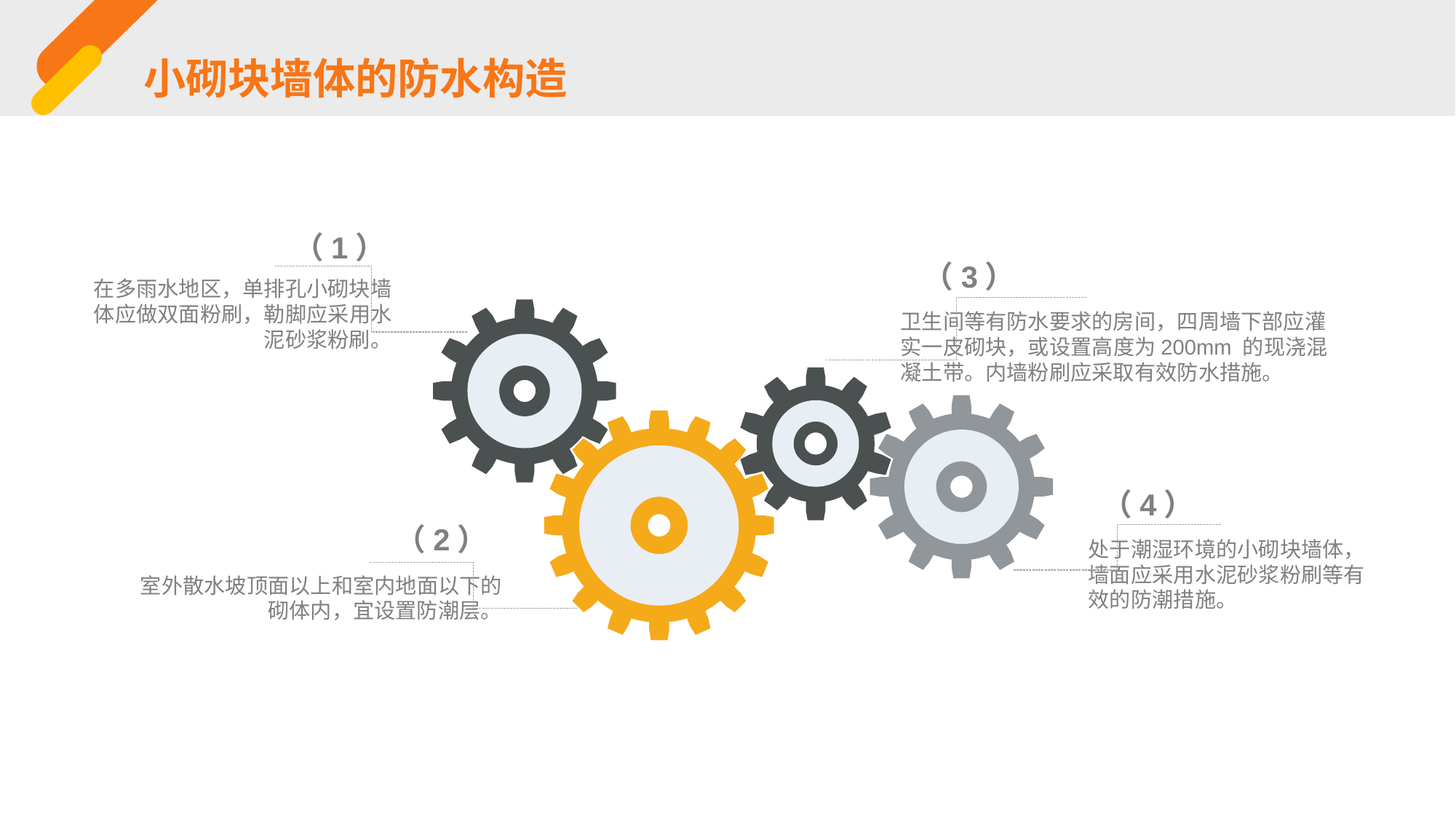

小砌块墙体的防水构造
（1）
（3）
在多雨水地区，单排孔小砌块墙体应做双面粉刷，勒脚应采用水泥砂浆粉刷。

卫生间等有防水要求的房间，四周墙下部应灌实一皮砌块，或设置高度为200mm 的现浇混凝土带。内墙粉刷应采取有效防水措施。

（4）
（2）
处于潮湿环境的小砌块墙体，墙面应采用水泥砂浆粉刷等有效的防潮措施。
室外散水坡顶面以上和室内地面以下的砌体内，宜设置防潮层。